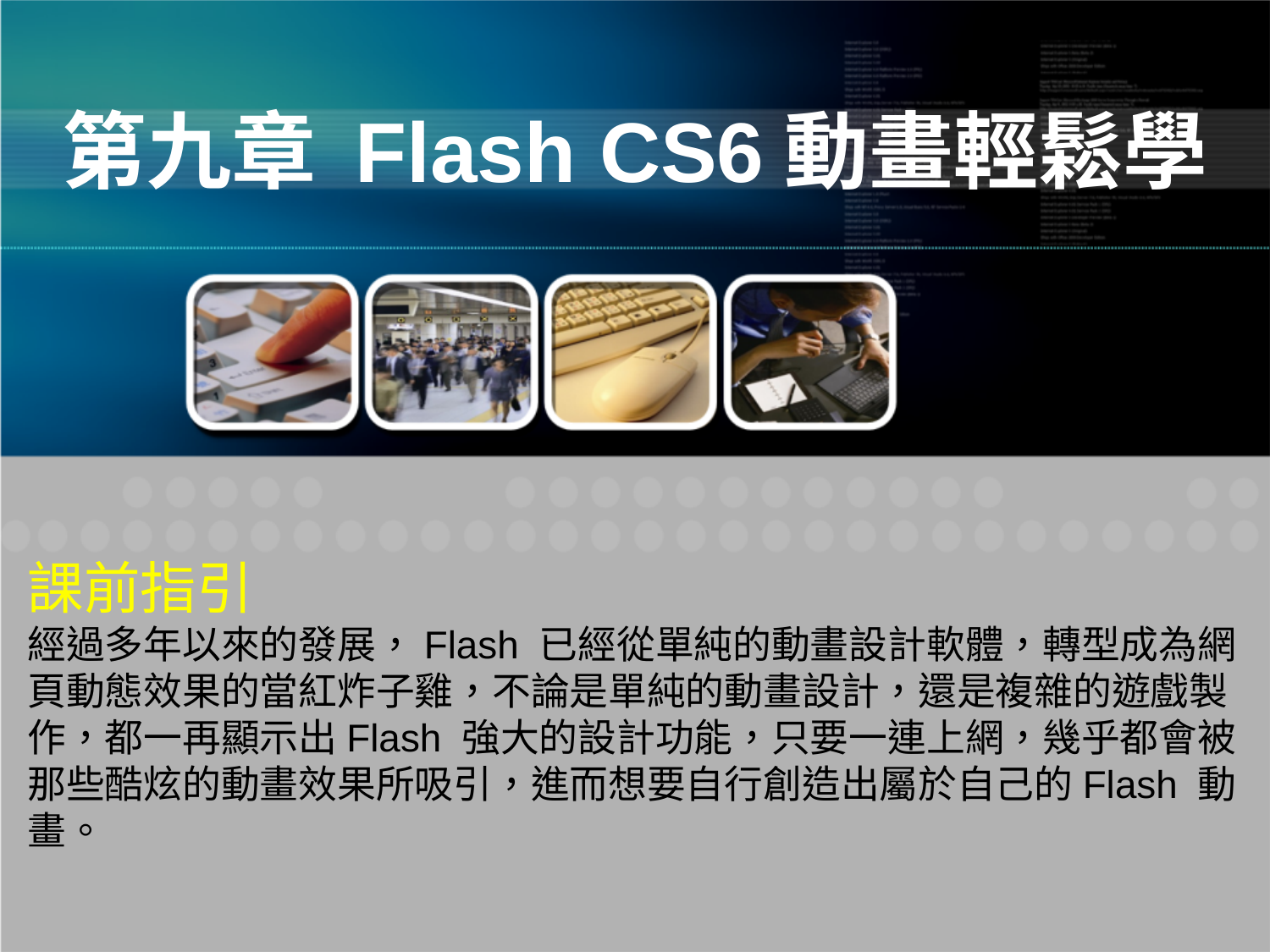

第九章 Flash CS6動畫輕鬆學
課前指引
經過多年以來的發展，Flash 已經從單純的動畫設計軟體，轉型成為網頁動態效果的當紅炸子雞，不論是單純的動畫設計，還是複雜的遊戲製作，都一再顯示出Flash 強大的設計功能，只要一連上網，幾乎都會被那些酷炫的動畫效果所吸引，進而想要自行創造出屬於自己的Flash 動畫。